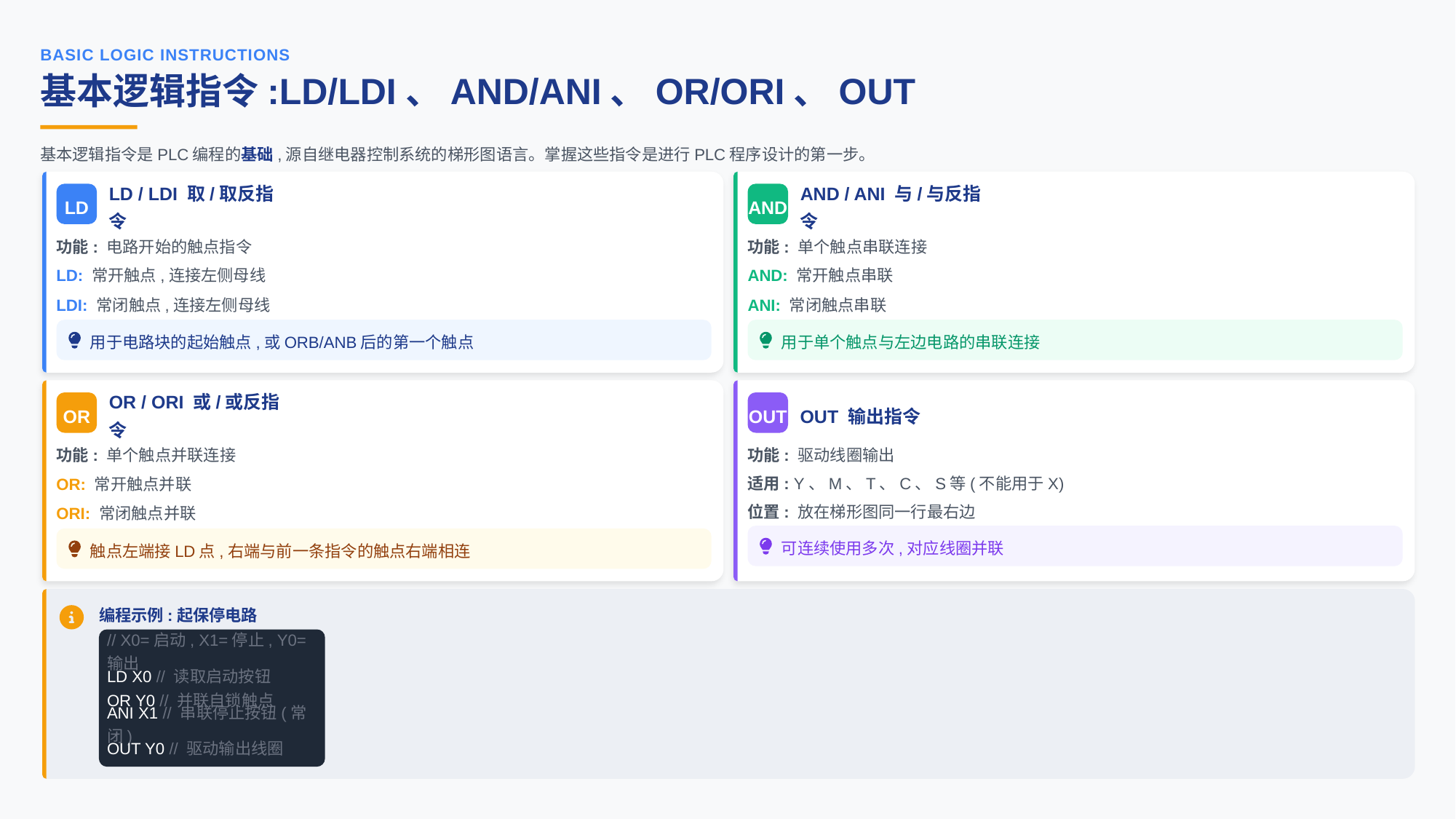

BASIC LOGIC INSTRUCTIONS
基本逻辑指令:LD/LDI、AND/ANI、OR/ORI、OUT

基本逻辑指令是PLC编程的基础,源自继电器控制系统的梯形图语言。掌握这些指令是进行PLC程序设计的第一步。

LD

AND

LD / LDI 取/取反指令
AND / ANI 与/与反指令
功能: 电路开始的触点指令
功能: 单个触点串联连接
LD: 常开触点,连接左侧母线
AND: 常开触点串联
LDI: 常闭触点,连接左侧母线
ANI: 常闭触点串联

用于电路块的起始触点,或ORB/ANB后的第一个触点
用于单个触点与左边电路的串联连接

OR

OUT

OR / ORI 或/或反指令
OUT 输出指令
功能: 单个触点并联连接
功能: 驱动线圈输出
OR: 常开触点并联
适用: Y、M、T、C、S等(不能用于X)
位置: 放在梯形图同一行最右边
ORI: 常闭触点并联

可连续使用多次,对应线圈并联
触点左端接LD点,右端与前一条指令的触点右端相连

编程示例:起保停电路

// X0=启动, X1=停止, Y0=输出
LD X0 // 读取启动按钮
OR Y0 // 并联自锁触点
ANI X1 // 串联停止按钮(常闭)
OUT Y0 // 驱动输出线圈